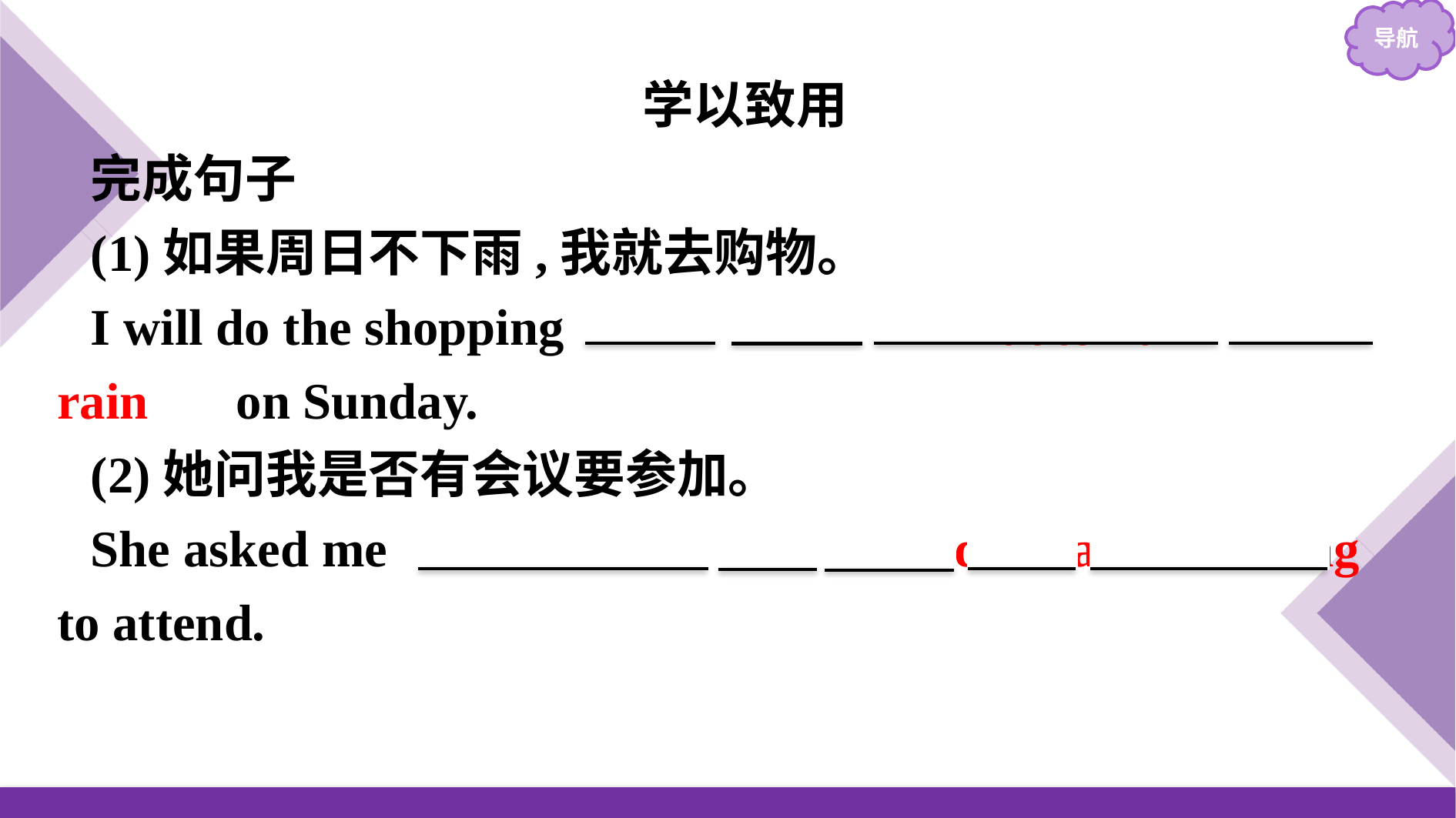

学以致用
完成句子
(1)如果周日不下雨,我就去购物。
I will do the shopping 　if　 　it　 　doesn't　 　rain　 on Sunday.
(2)她问我是否有会议要参加。
She asked me 　if/whether　 I　 had　 a　 meeting    to attend.